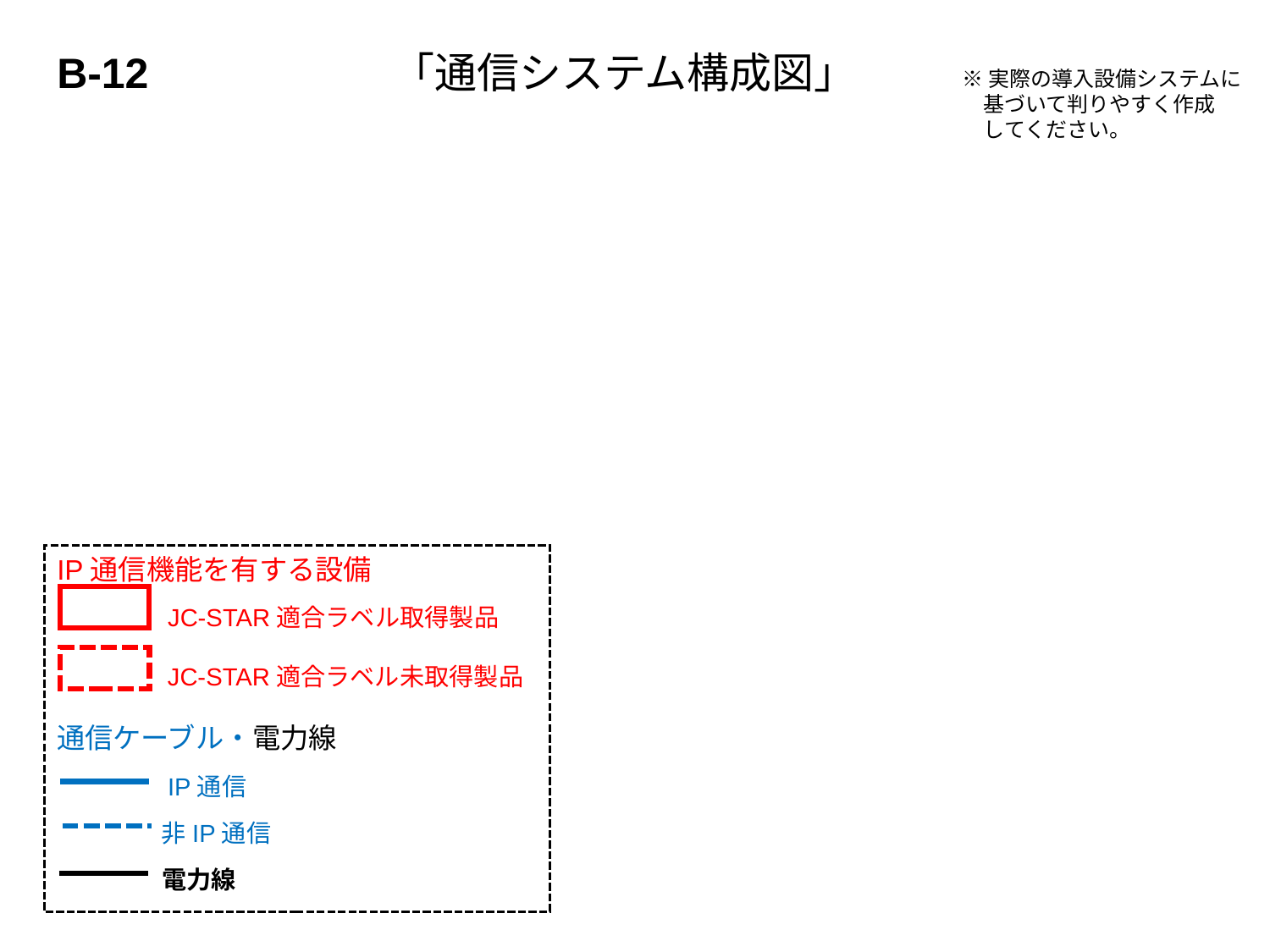

B-12
「通信システム構成図」
※実際の導入設備システムに
　基づいて判りやすく作成
　してください。
IP通信機能を有する設備

　　　　 JC-STAR適合ラベル取得製品

　　　　 JC-STAR適合ラベル未取得製品

通信ケーブル・電力線

　　　　 IP通信

　　　　 非IP通信

　　　　 電力線